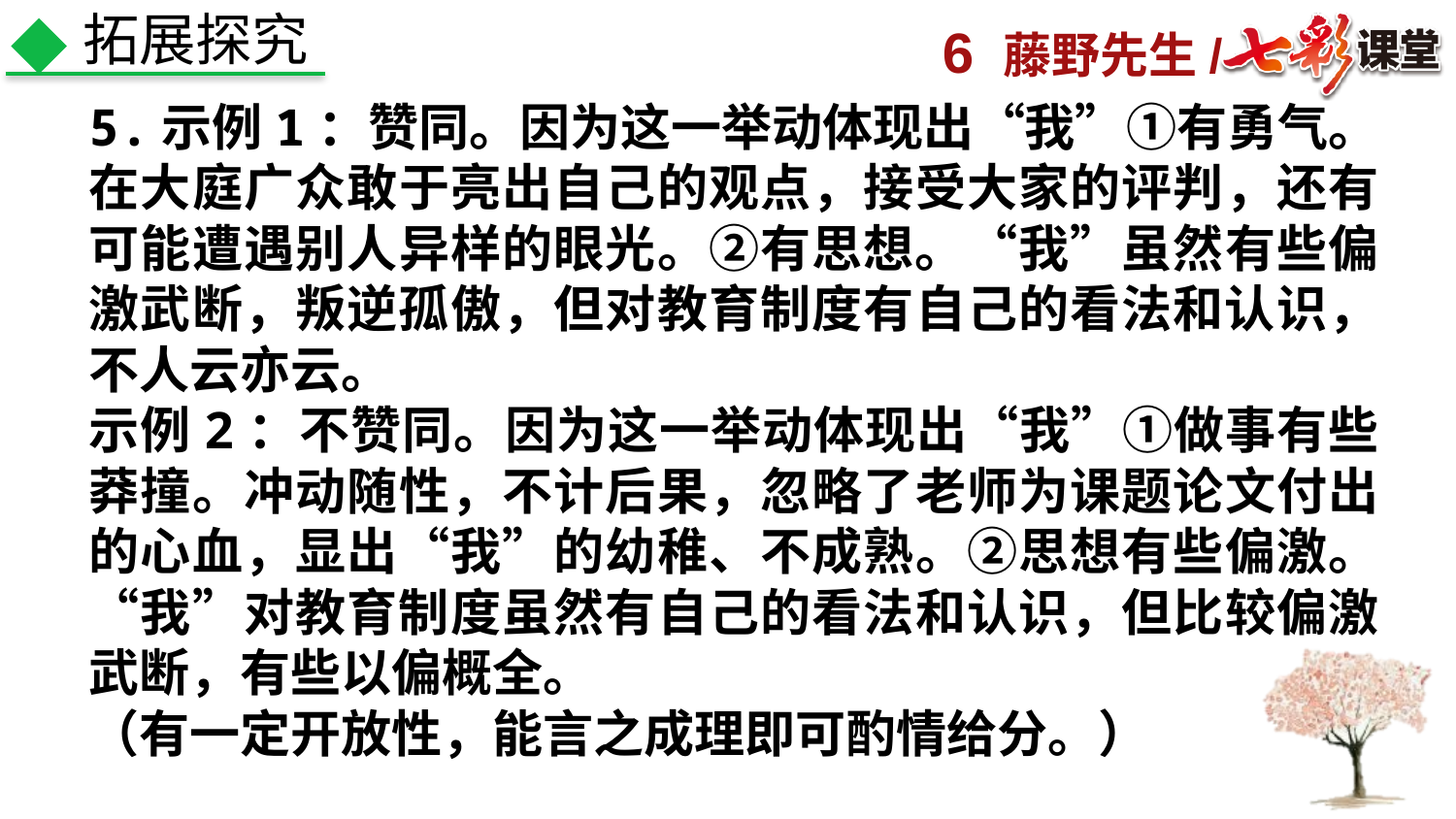

拓展探究

5.示例1：赞同。因为这一举动体现出“我”①有勇气。在大庭广众敢于亮出自己的观点，接受大家的评判，还有可能遭遇别人异样的眼光。②有思想。“我”虽然有些偏激武断，叛逆孤傲，但对教育制度有自己的看法和认识，不人云亦云。
示例2：不赞同。因为这一举动体现出“我”①做事有些莽撞。冲动随性，不计后果，忽略了老师为课题论文付出的心血，显出“我”的幼稚、不成熟。②思想有些偏激。“我”对教育制度虽然有自己的看法和认识，但比较偏激武断，有些以偏概全。
（有一定开放性，能言之成理即可酌情给分。）